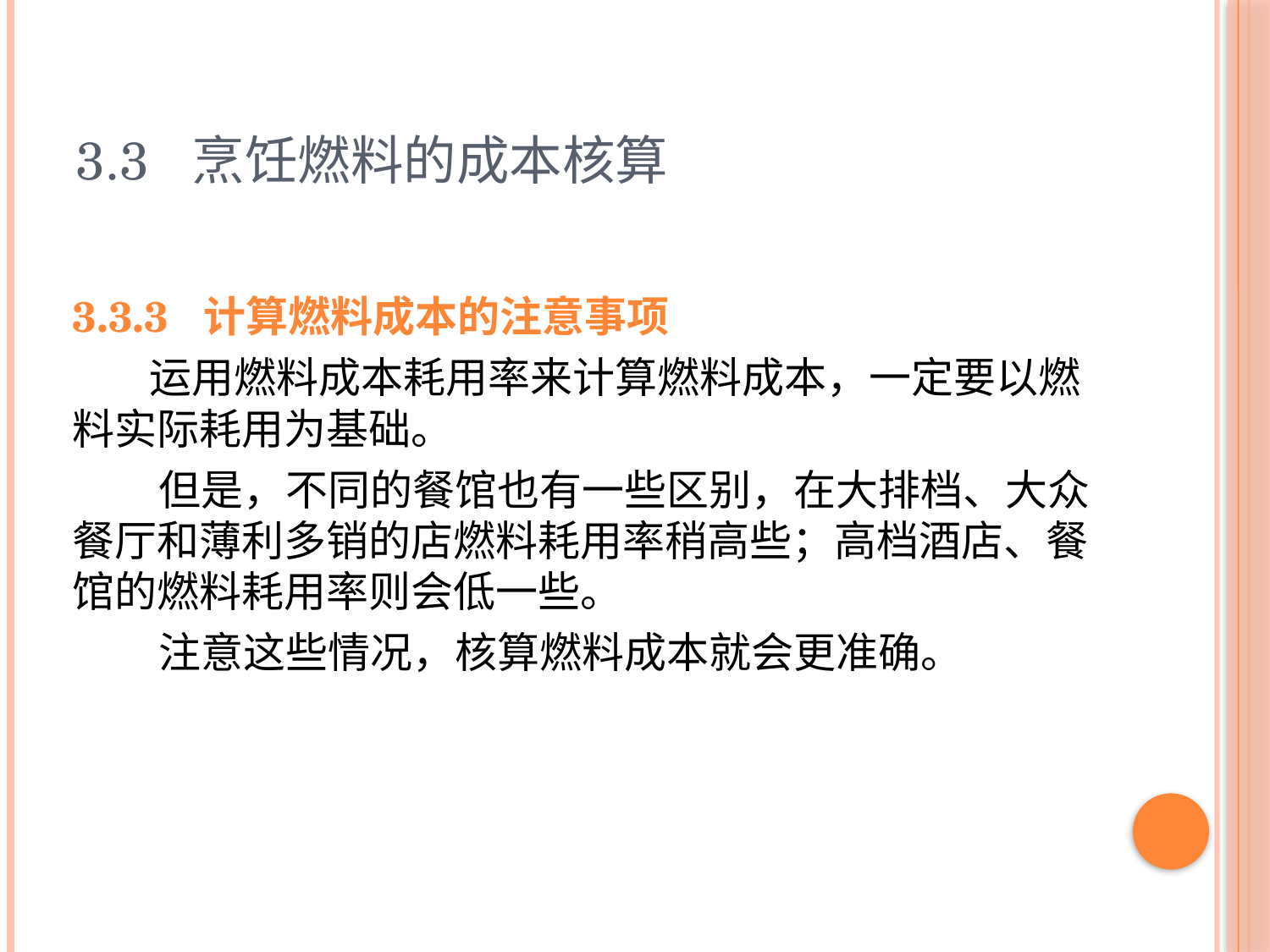

# 3.3  烹饪燃料的成本核算

3.3.3  计算燃料成本的注意事项
       运用燃料成本耗用率来计算燃料成本，一定要以燃料实际耗用为基础。
        但是，不同的餐馆也有一些区别，在大排档、大众餐厅和薄利多销的店燃料耗用率稍高些；高档酒店、餐馆的燃料耗用率则会低一些。
        注意这些情况，核算燃料成本就会更准确。